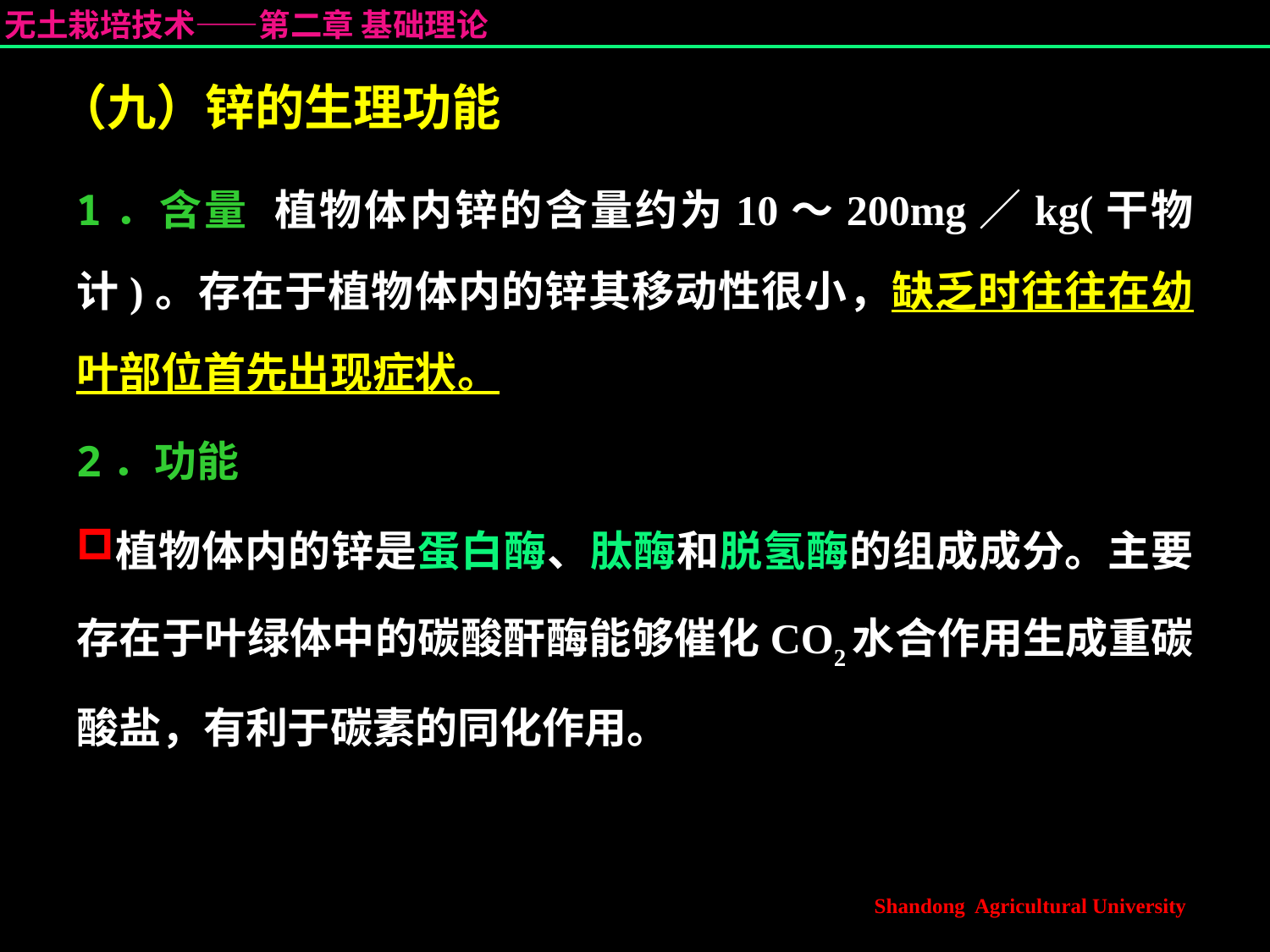

# （九）锌的生理功能
1．含量  植物体内锌的含量约为10～200mg／kg(干物计)。存在于植物体内的锌其移动性很小，缺乏时往往在幼叶部位首先出现症状。
2．功能
植物体内的锌是蛋白酶、肽酶和脱氢酶的组成成分。主要存在于叶绿体中的碳酸酐酶能够催化CO2水合作用生成重碳酸盐，有利于碳素的同化作用。